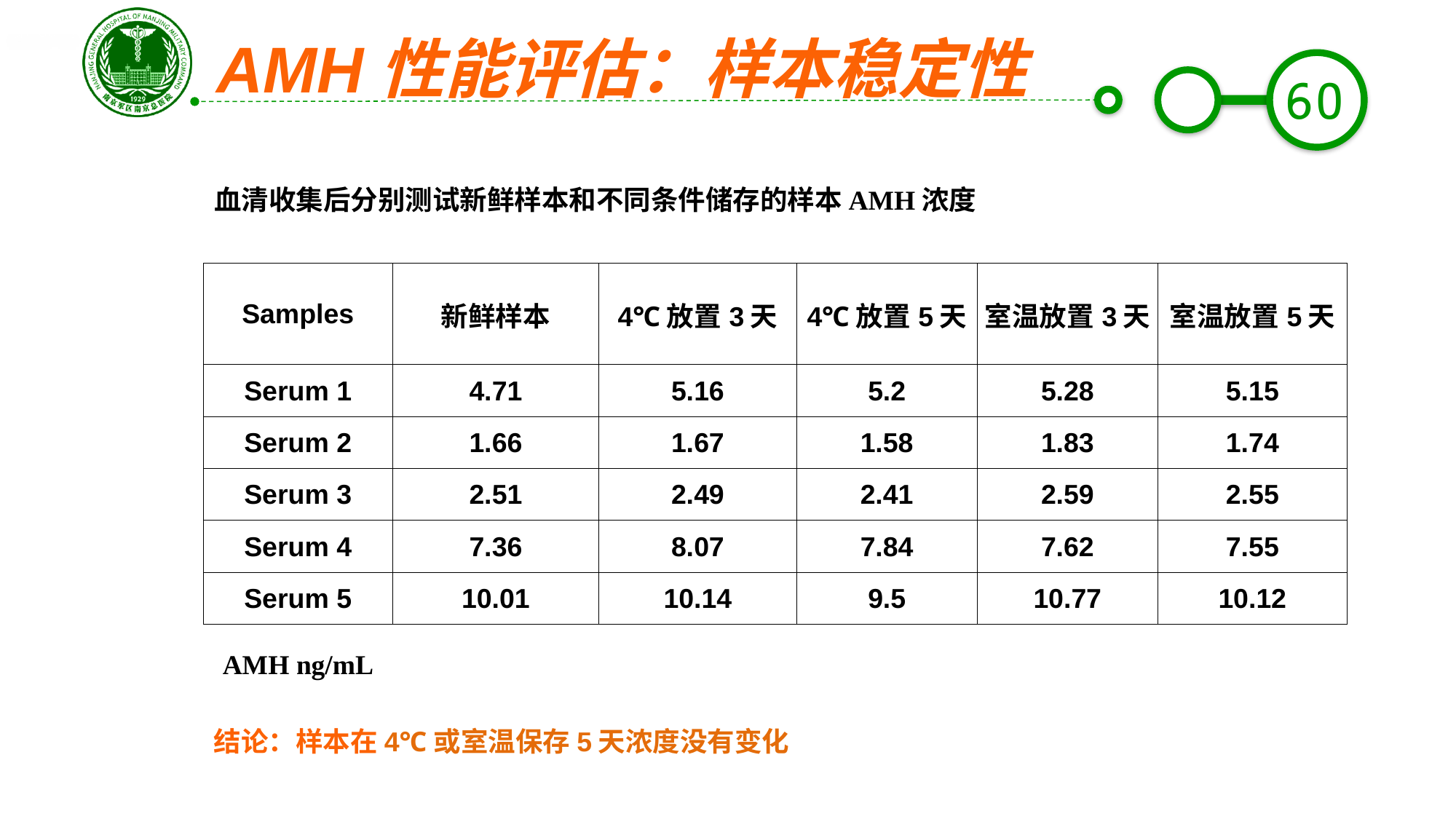

AMH性能评估：样本稳定性
血清收集后分别测试新鲜样本和不同条件储存的样本AMH浓度
| Samples | 新鲜样本 | 4℃放置3天 | 4℃放置5天 | 室温放置3天 | 室温放置5天 |
| --- | --- | --- | --- | --- | --- |
| Serum 1 | 4.71 | 5.16 | 5.2 | 5.28 | 5.15 |
| Serum 2 | 1.66 | 1.67 | 1.58 | 1.83 | 1.74 |
| Serum 3 | 2.51 | 2.49 | 2.41 | 2.59 | 2.55 |
| Serum 4 | 7.36 | 8.07 | 7.84 | 7.62 | 7.55 |
| Serum 5 | 10.01 | 10.14 | 9.5 | 10.77 | 10.12 |
AMH ng/mL
结论：样本在4℃或室温保存5天浓度没有变化